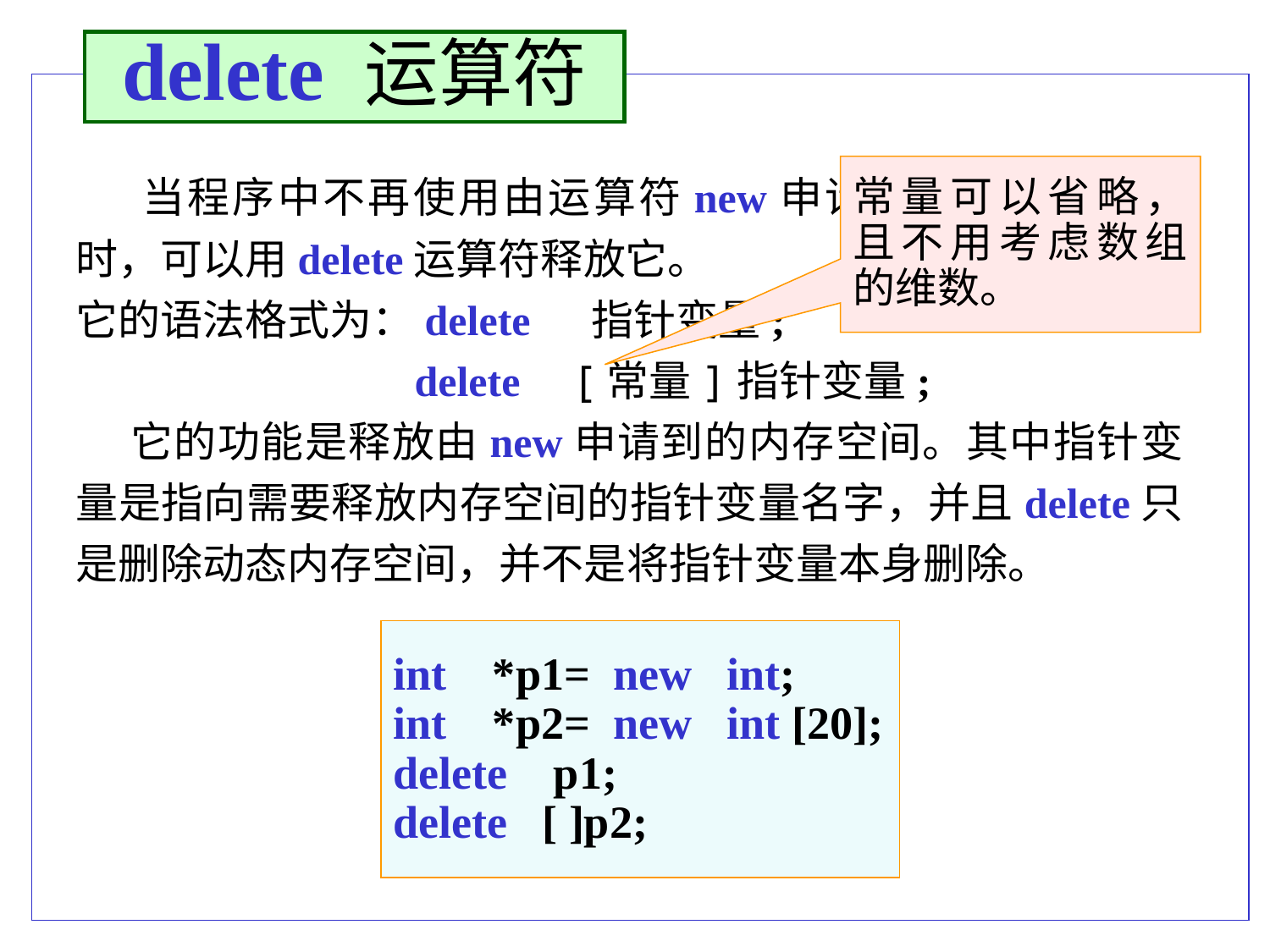

delete 运算符

    当程序中不再使用由运算符new申请的某个内存空间时，可以用delete运算符释放它。
它的语法格式为：delete  指针变量;
                                delete  [常量]指针变量;
    它的功能是释放由new申请到的内存空间。其中指针变量是指向需要释放内存空间的指针变量名字，并且delete只是删除动态内存空间，并不是将指针变量本身删除。
常量可以省略，且不用考虑数组的维数。
int    *p1=  new   int;
int    *p2=  new   int [20];
delete    p1;
delete   [ ]p2;